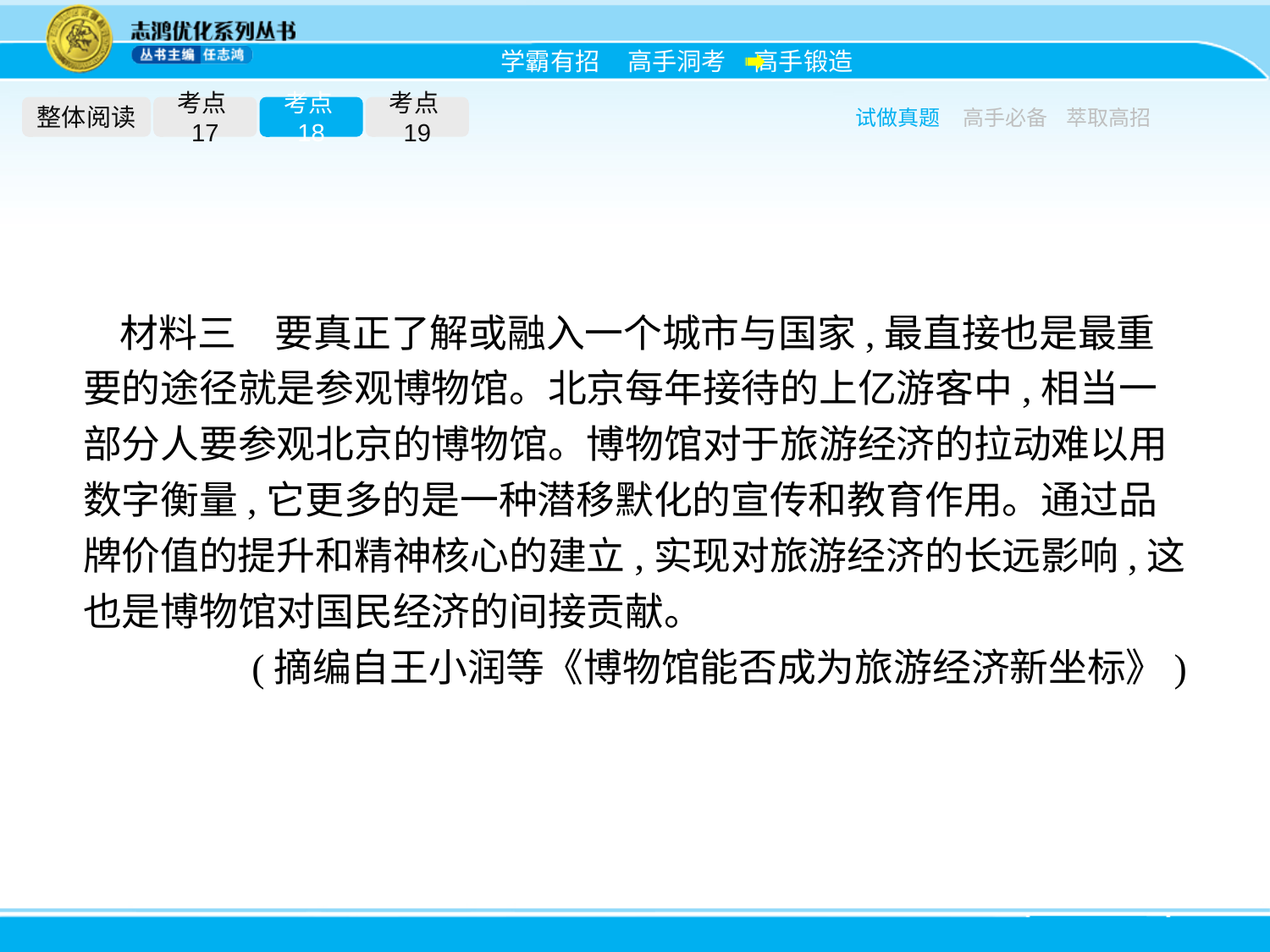

整体阅读
考点17
考点18
考点19
试做真题
高手必备
萃取高招
材料三　要真正了解或融入一个城市与国家,最直接也是最重要的途径就是参观博物馆。北京每年接待的上亿游客中,相当一部分人要参观北京的博物馆。博物馆对于旅游经济的拉动难以用数字衡量,它更多的是一种潜移默化的宣传和教育作用。通过品牌价值的提升和精神核心的建立,实现对旅游经济的长远影响,这也是博物馆对国民经济的间接贡献。
(摘编自王小润等《博物馆能否成为旅游经济新坐标》)